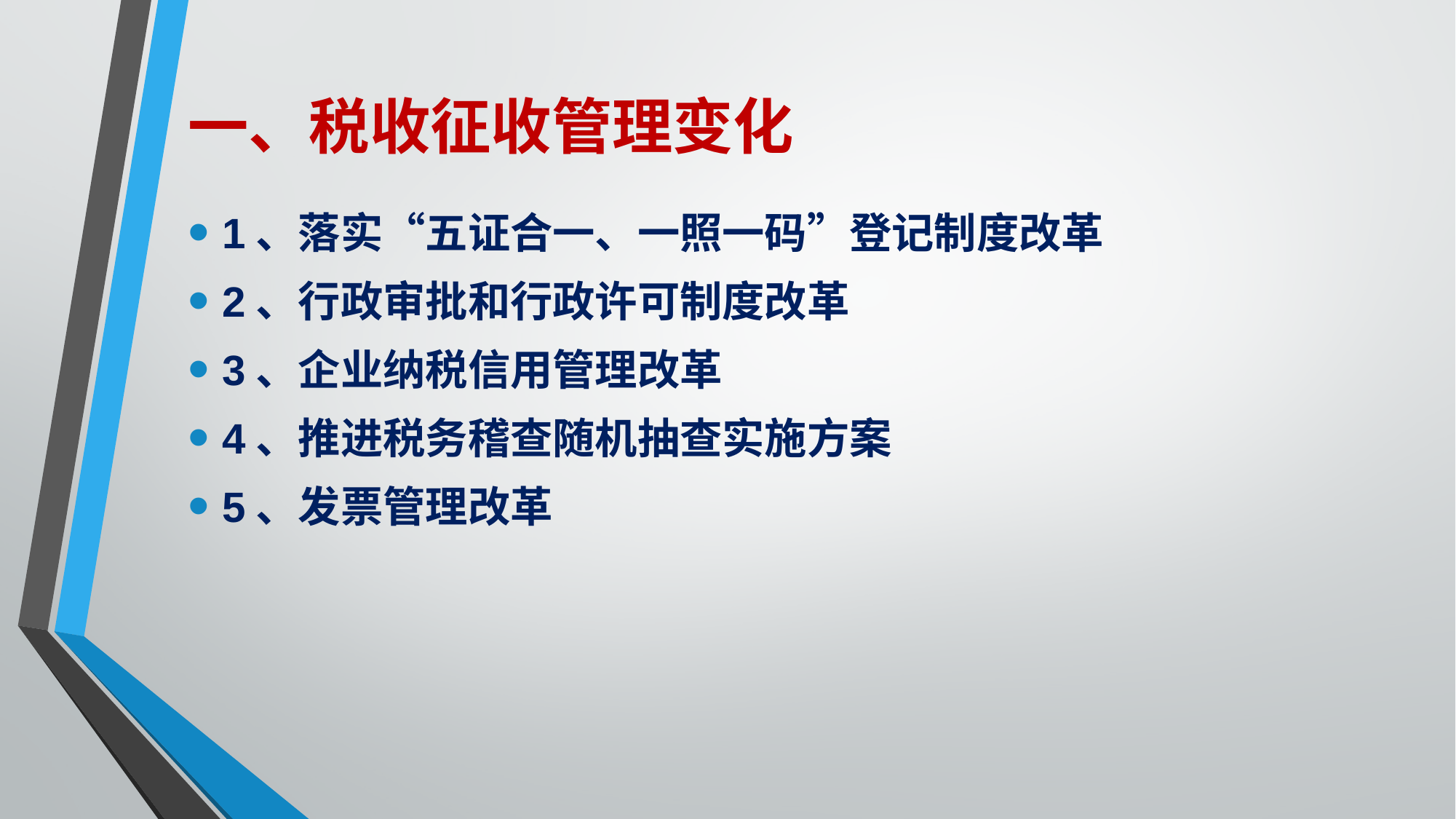

# 一、税收征收管理变化
1、落实“五证合一、一照一码”登记制度改革
2、行政审批和行政许可制度改革
3、企业纳税信用管理改革
4、推进税务稽查随机抽查实施方案
5、发票管理改革